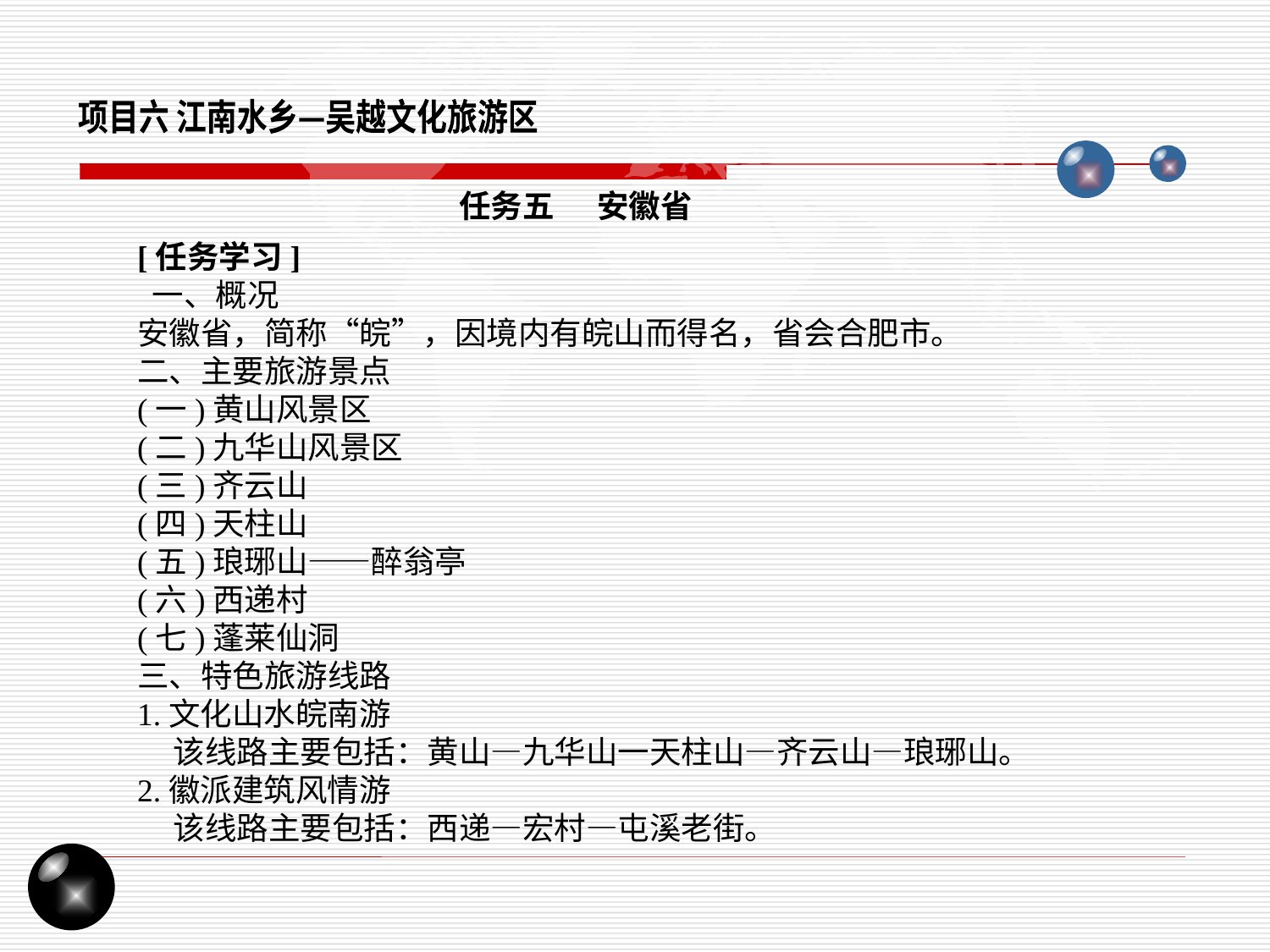

项目六 江南水乡—吴越文化旅游区
任务五      安徽省
[任务学习]
 一、概况
安徽省，简称“皖”，因境内有皖山而得名，省会合肥市。
二、主要旅游景点
(一)黄山风景区
(二)九华山风景区
(三)齐云山
(四)天柱山
(五)琅琊山——醉翁亭
(六)西递村
(七)蓬莱仙洞
三、特色旅游线路
1.文化山水皖南游
    该线路主要包括：黄山—九华山一天柱山—齐云山—琅琊山。
2.徽派建筑风情游
    该线路主要包括：西递—宏村—屯溪老街。